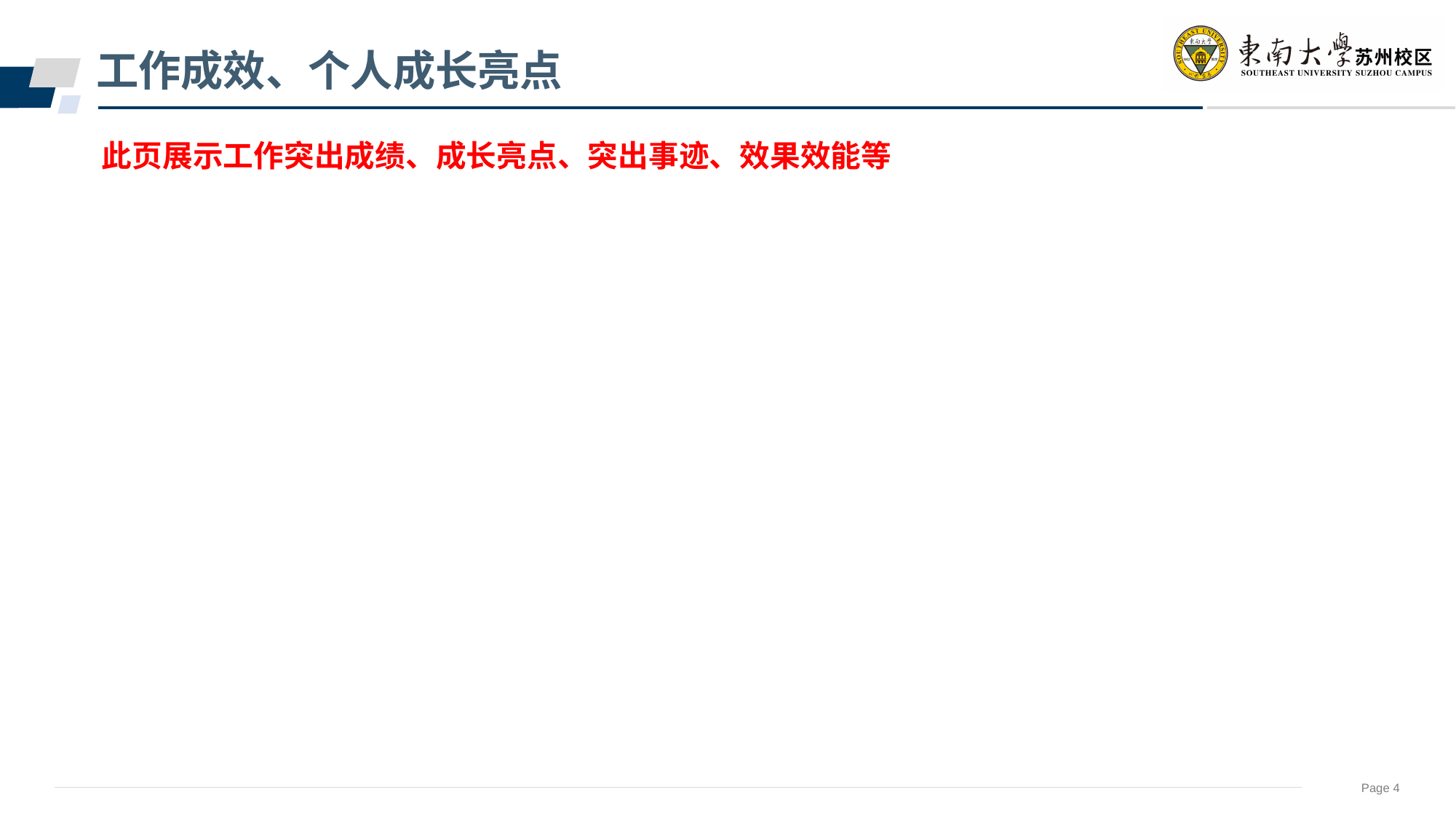

工作成效、个人成长亮点
此页展示工作突出成绩、成长亮点、突出事迹、效果效能等